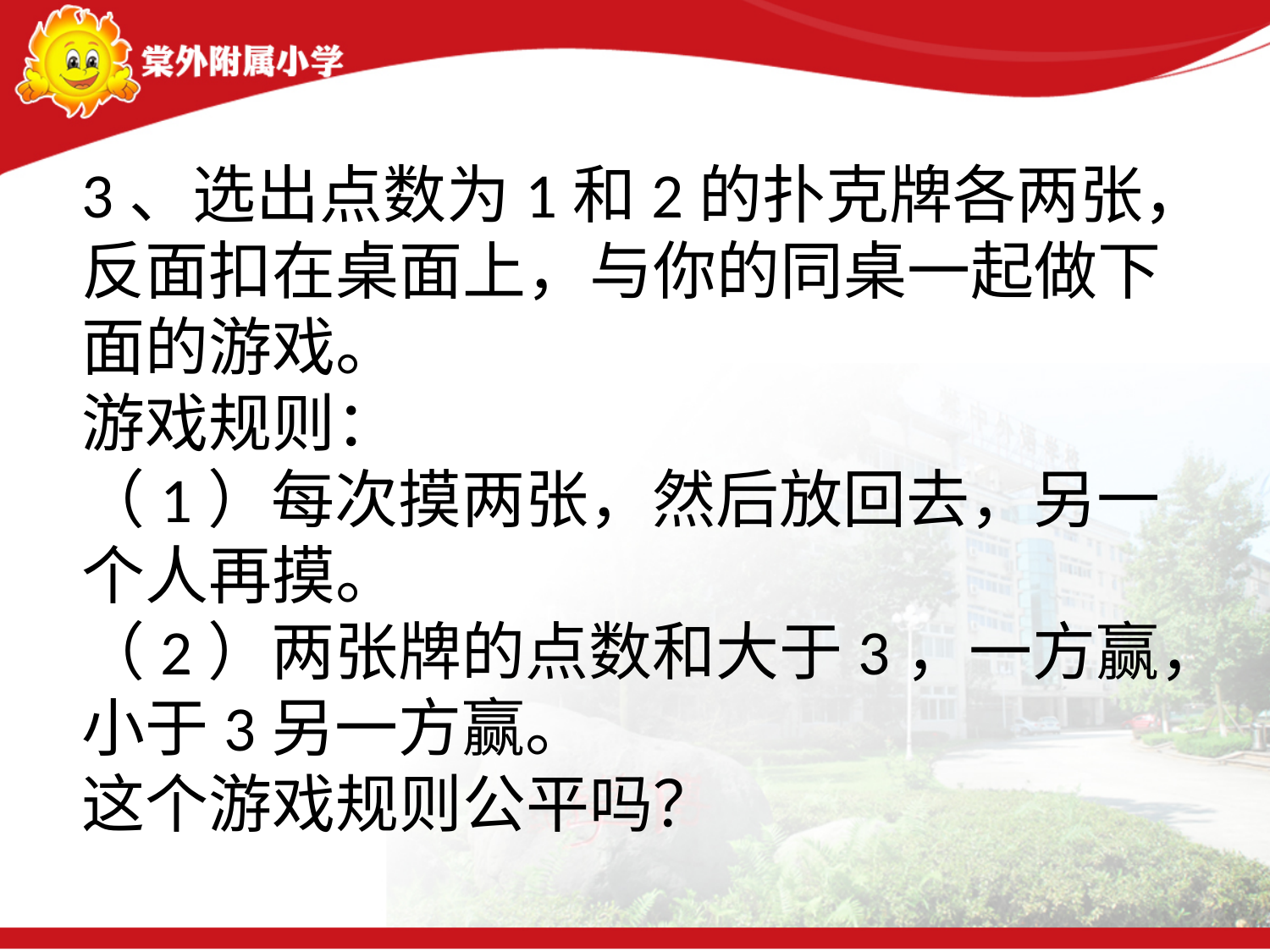

3、选出点数为1和2的扑克牌各两张，反面扣在桌面上，与你的同桌一起做下面的游戏。
游戏规则：
（1）每次摸两张，然后放回去，另一个人再摸。
（2）两张牌的点数和大于3，一方赢，小于3另一方赢。
这个游戏规则公平吗？